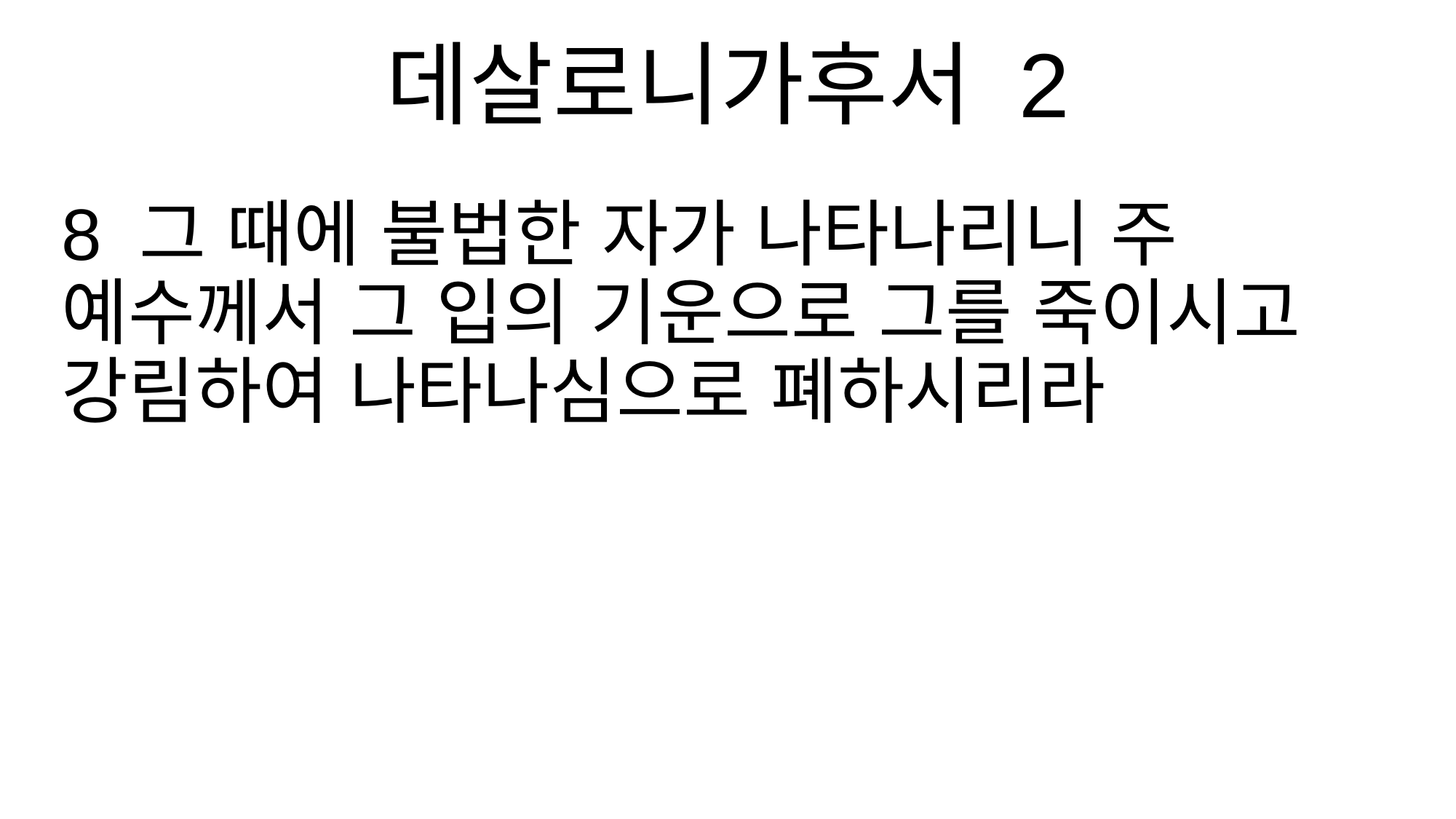

데살로니가후서 2
8 그 때에 불법한 자가 나타나리니 주 예수께서 그 입의 기운으로 그를 죽이시고 강림하여 나타나심으로 폐하시리라